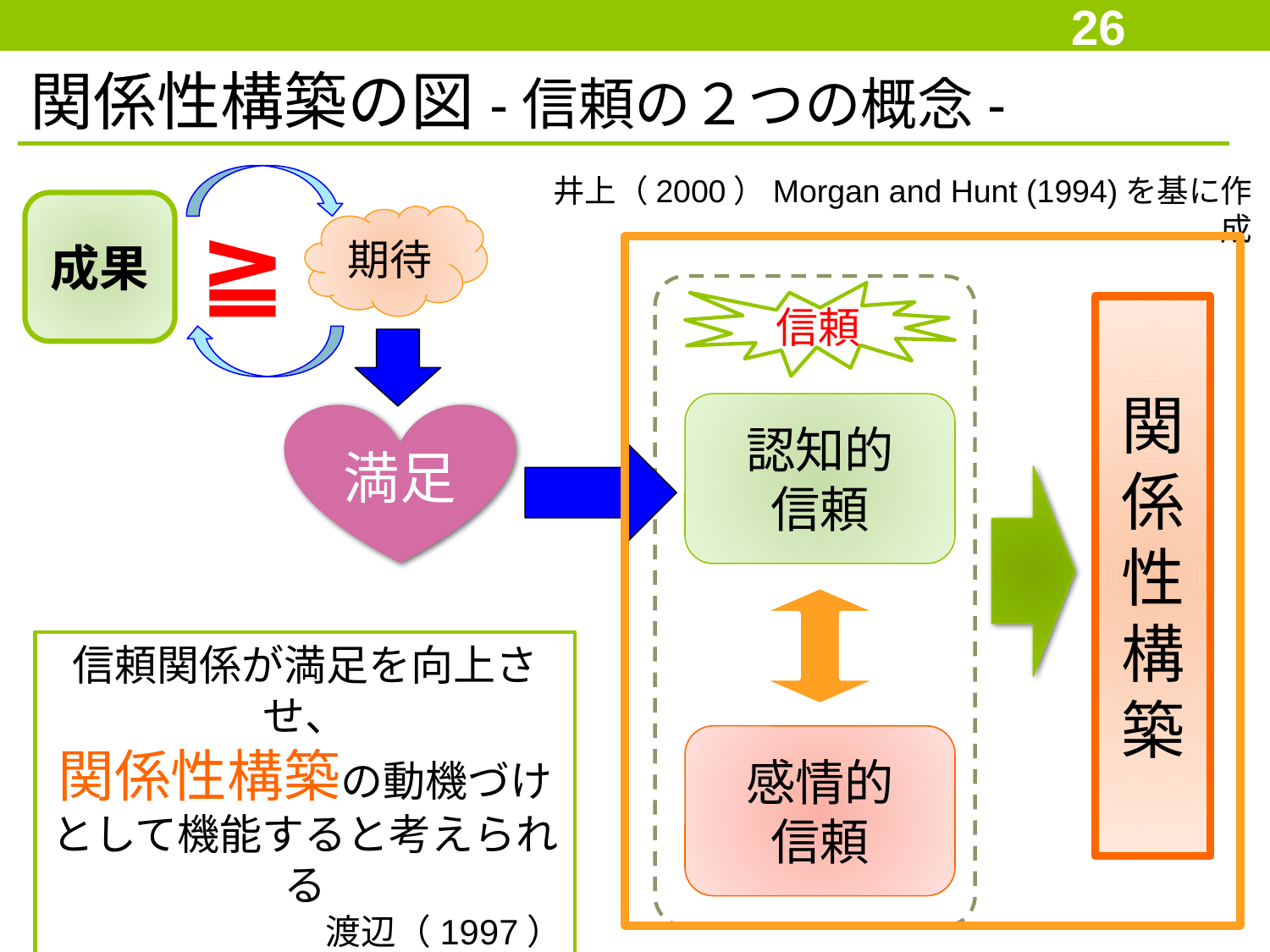

26
関係性構築の図-信頼の２つの概念-
井上（2000）Morgan and Hunt (1994)を基に作成

成果
≧
期待

信頼
関係性構築

認知的
信頼
満足

信頼関係が満足を向上させ、
関係性構築の動機づけとして機能すると考えられる
渡辺（1997）
感情的
信頼